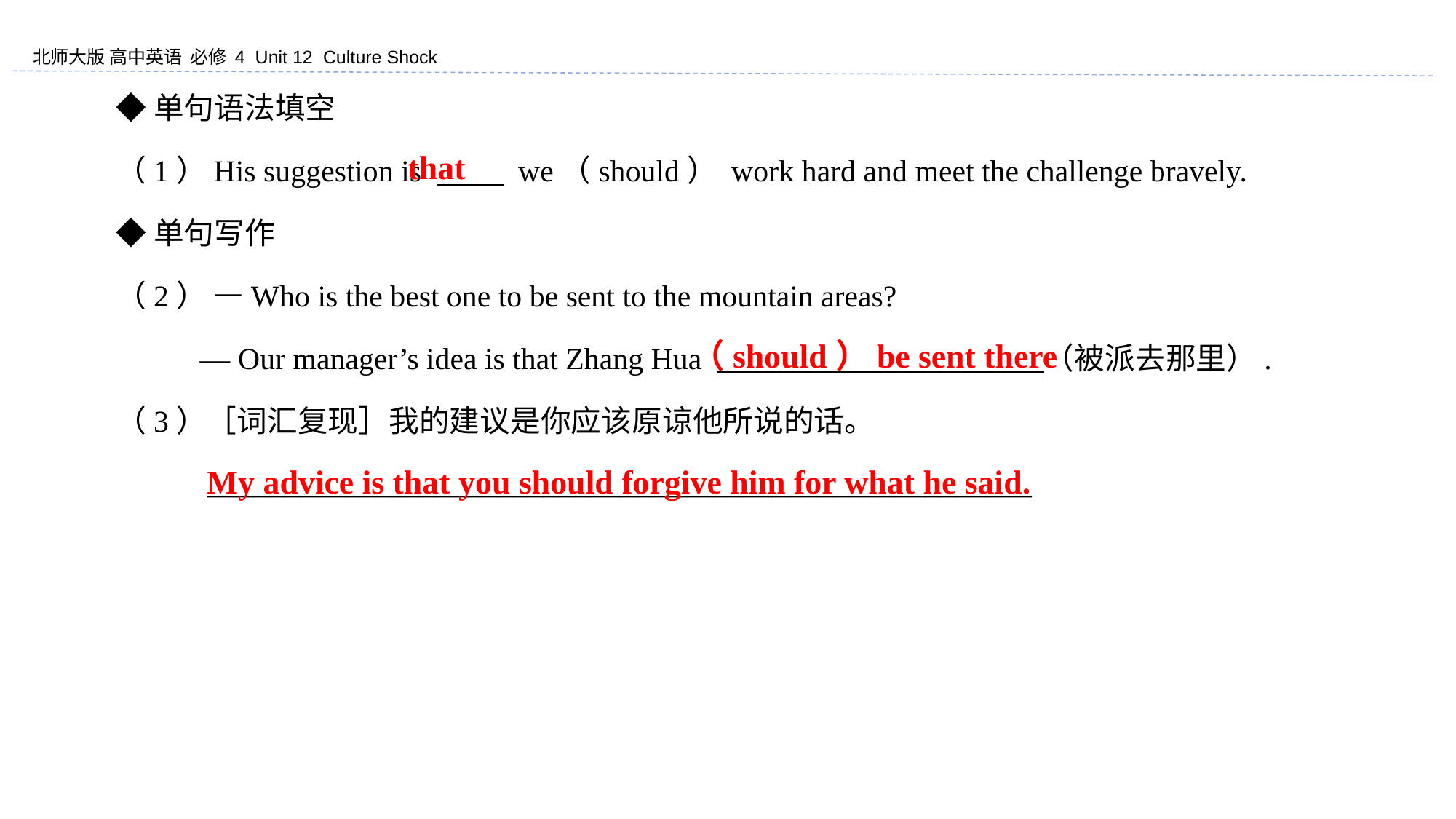

◆单句语法填空
（1）His suggestion is 　　  we（should） work hard and meet the challenge bravely.
◆单句写作
（2） —Who is the best one to be sent to the mountain areas?
           — Our manager’s idea is that Zhang Hua 　　　　　　              　   （被派去那里）.
（3）［词汇复现］我的建议是你应该原谅他所说的话。
            ______________________________________________________

 that
 （should）be sent there
My advice is that you should forgive him for what he said.